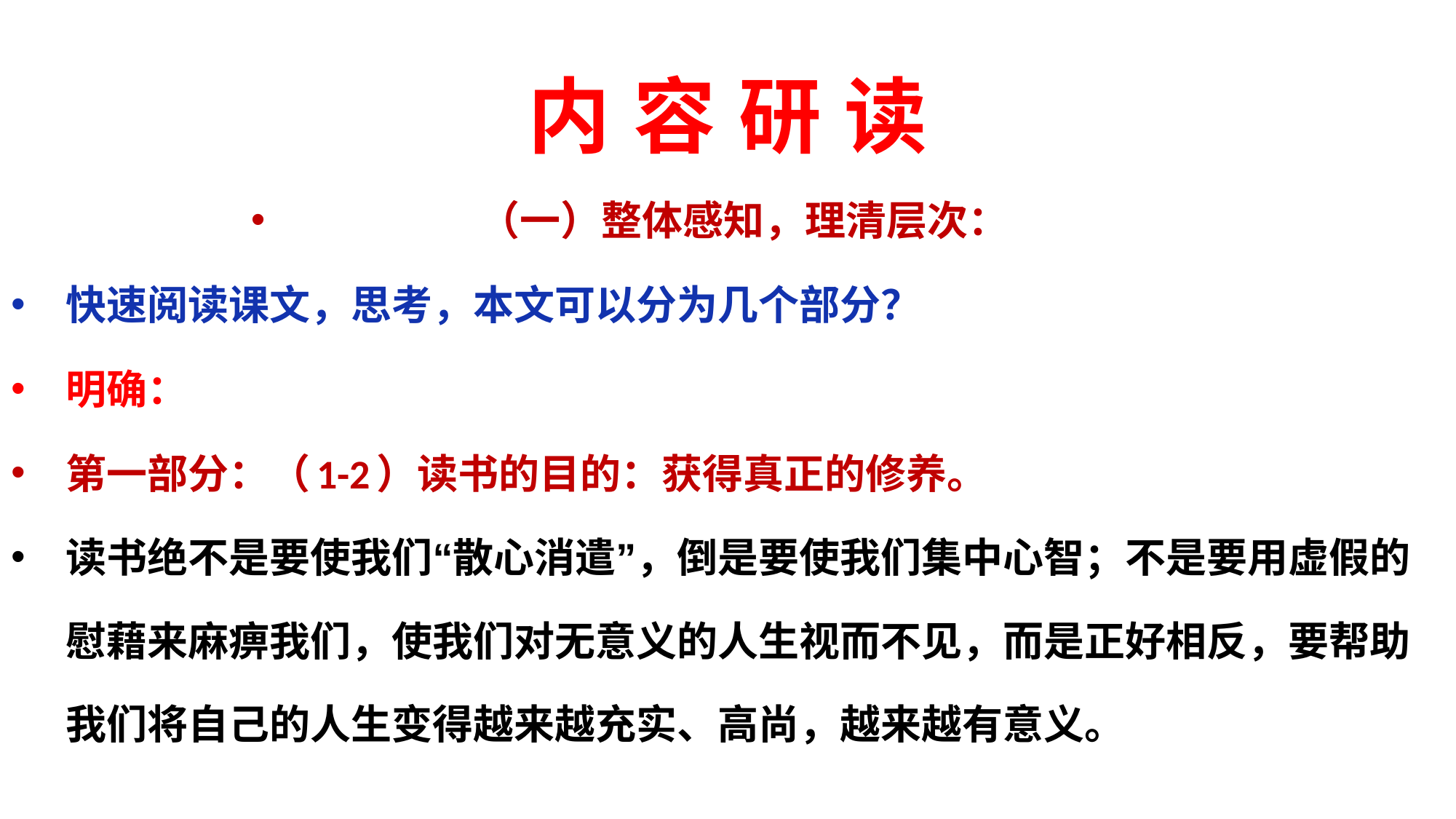

# 内 容 研 读
（一）整体感知，理清层次：
快速阅读课文，思考，本文可以分为几个部分？
明确：
第一部分：（1-2）读书的目的：获得真正的修养。
读书绝不是要使我们“散心消遣”，倒是要使我们集中心智；不是要用虚假的慰藉来麻痹我们，使我们对无意义的人生视而不见，而是正好相反，要帮助我们将自己的人生变得越来越充实、高尚，越来越有意义。